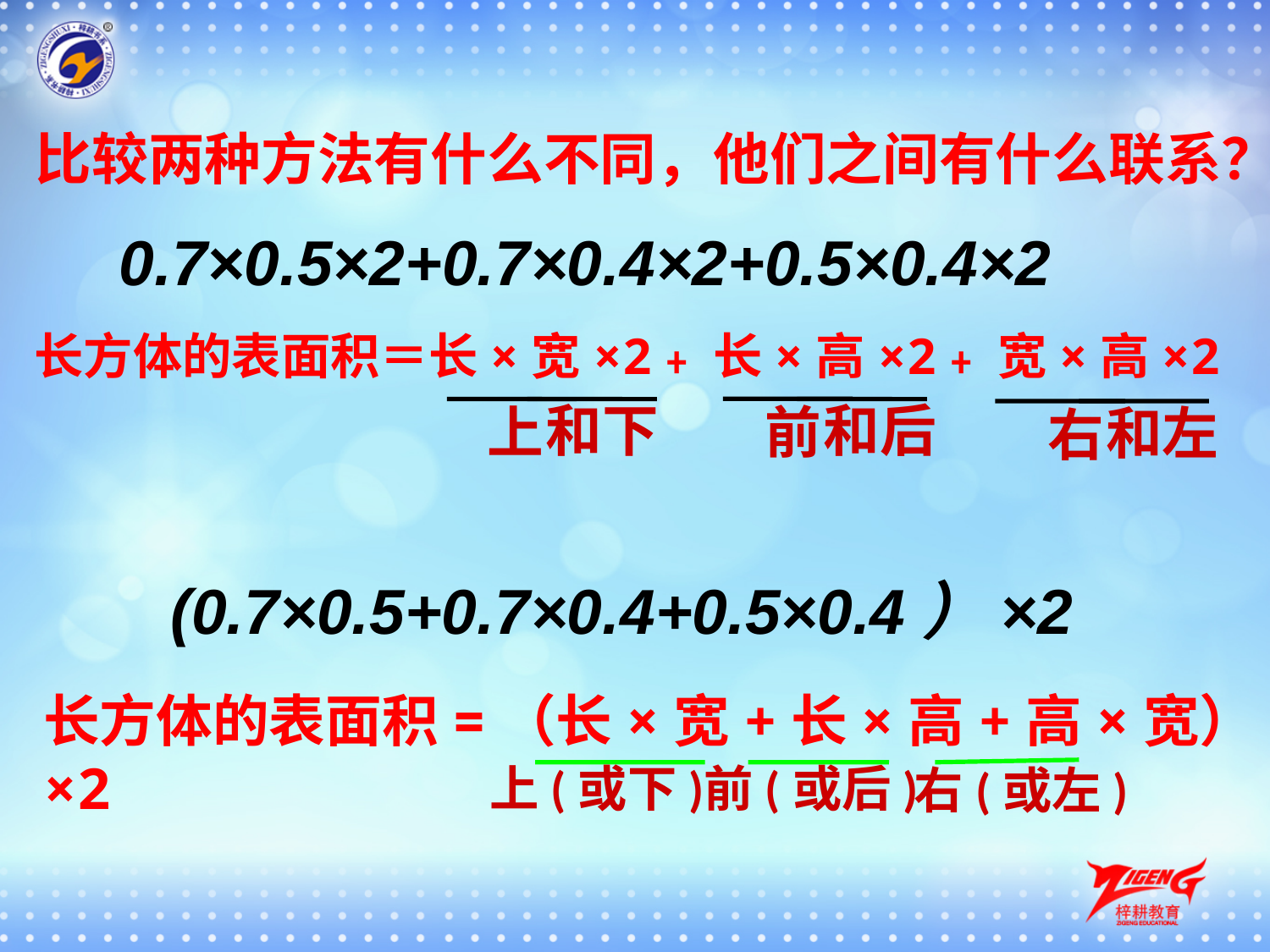

比较两种方法有什么不同，他们之间有什么联系？
 0.7×0.5×2+0.7×0.4×2+0.5×0.4×2
长方体的表面积＝长×宽×2﹢长×高×2﹢宽×高×2
和下
和后
上
前
和左
右

    (0.7×0.5+0.7×0.4+0.5×0.4）×2
长方体的表面积=（长×宽+长×高+高×宽）×2
上(或下)
前(或后)
右(或左)